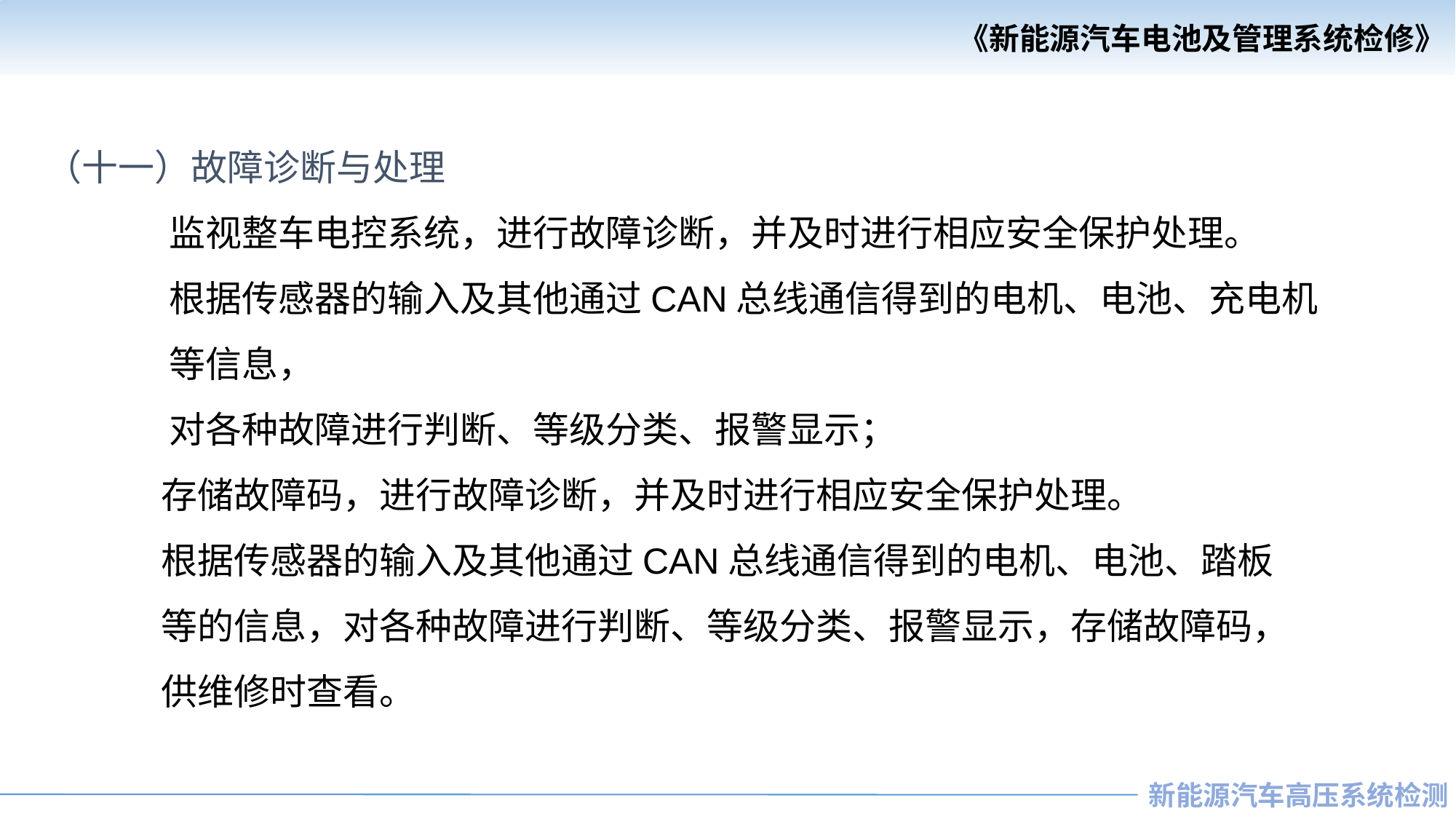

（十一）故障诊断与处理
              监视整车电控系统，进行故障诊断，并及时进行相应安全保护处理。
              根据传感器的输入及其他通过CAN总线通信得到的电机、电池、充电机
              等信息，
              对各种故障进行判断、等级分类、报警显示；
             存储故障码，进行故障诊断，并及时进行相应安全保护处理。
             根据传感器的输入及其他通过CAN总线通信得到的电机、电池、踏板
             等的信息，对各种故障进行判断、等级分类、报警显示，存储故障码，
             供维修时查看。